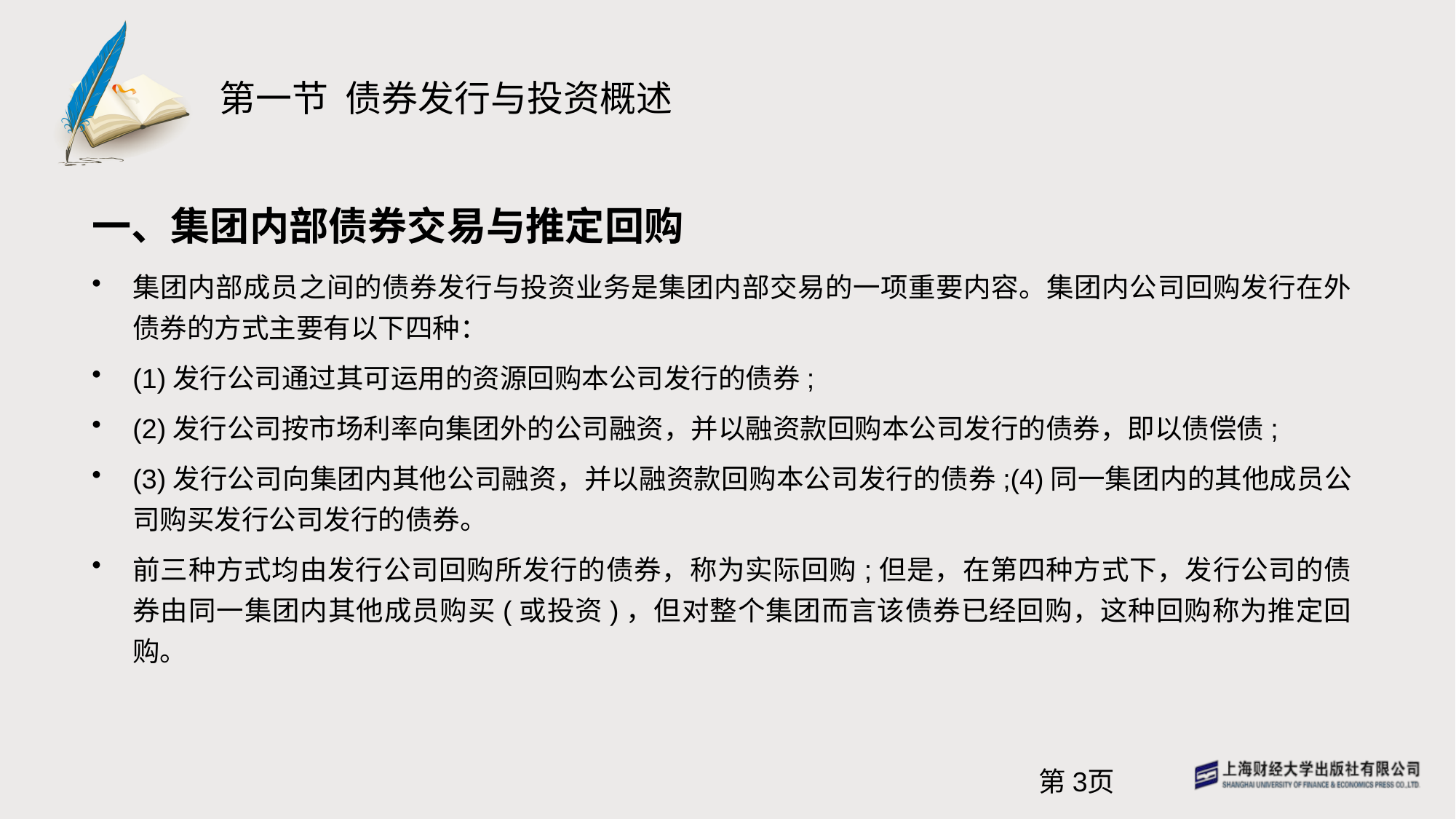

# 第一节  债券发行与投资概述
一、集团内部债券交易与推定回购
集团内部成员之间的债券发行与投资业务是集团内部交易的一项重要内容。集团内公司回购发行在外债券的方式主要有以下四种：
(1)发行公司通过其可运用的资源回购本公司发行的债券;
(2)发行公司按市场利率向集团外的公司融资，并以融资款回购本公司发行的债券，即以债偿债;
(3)发行公司向集团内其他公司融资，并以融资款回购本公司发行的债券;(4)同一集团内的其他成员公司购买发行公司发行的债券。
前三种方式均由发行公司回购所发行的债券，称为实际回购;但是，在第四种方式下，发行公司的债券由同一集团内其他成员购买(或投资)，但对整个集团而言该债券已经回购，这种回购称为推定回购。

3